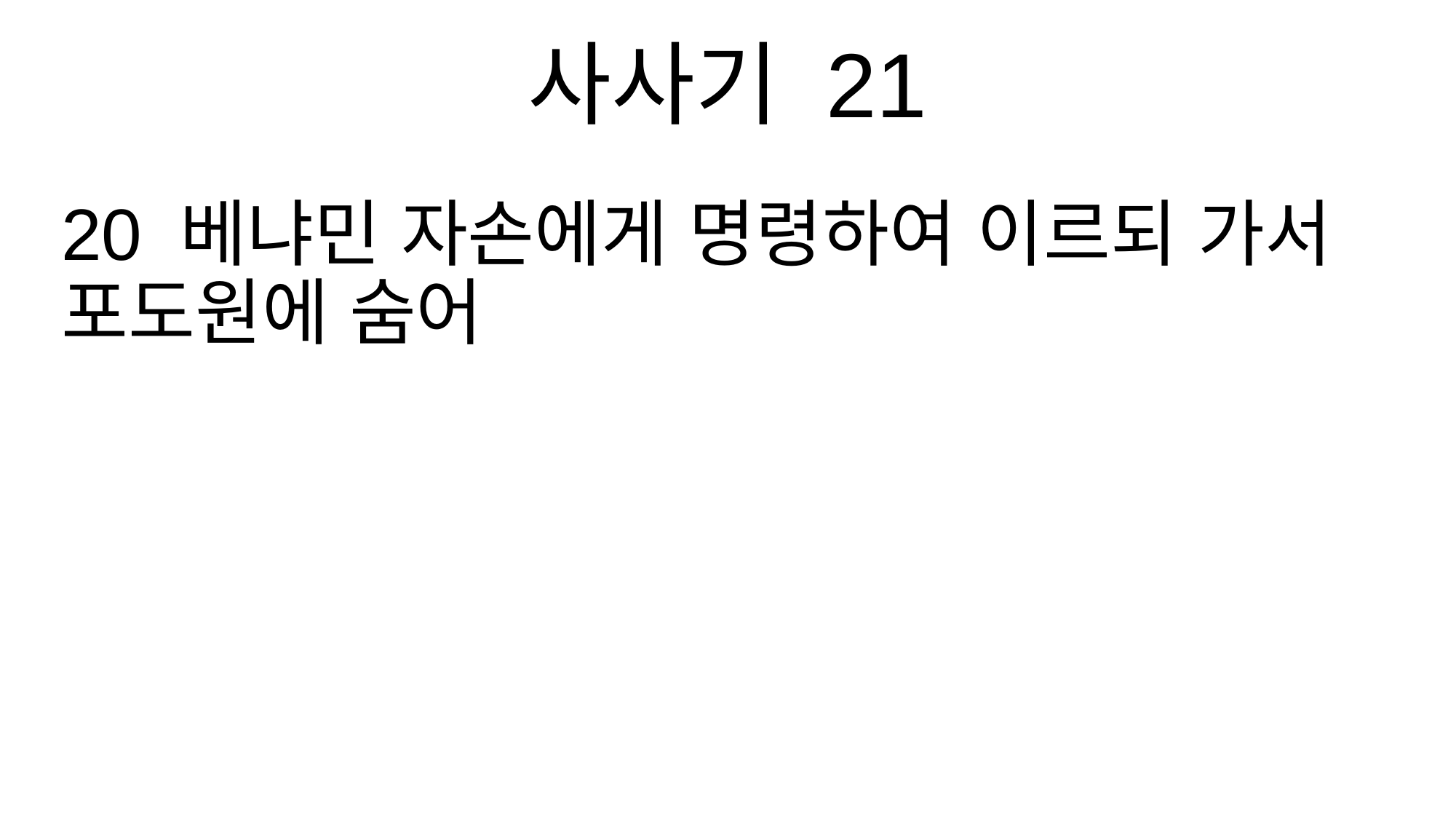

사사기 21
20 베냐민 자손에게 명령하여 이르되 가서 포도원에 숨어